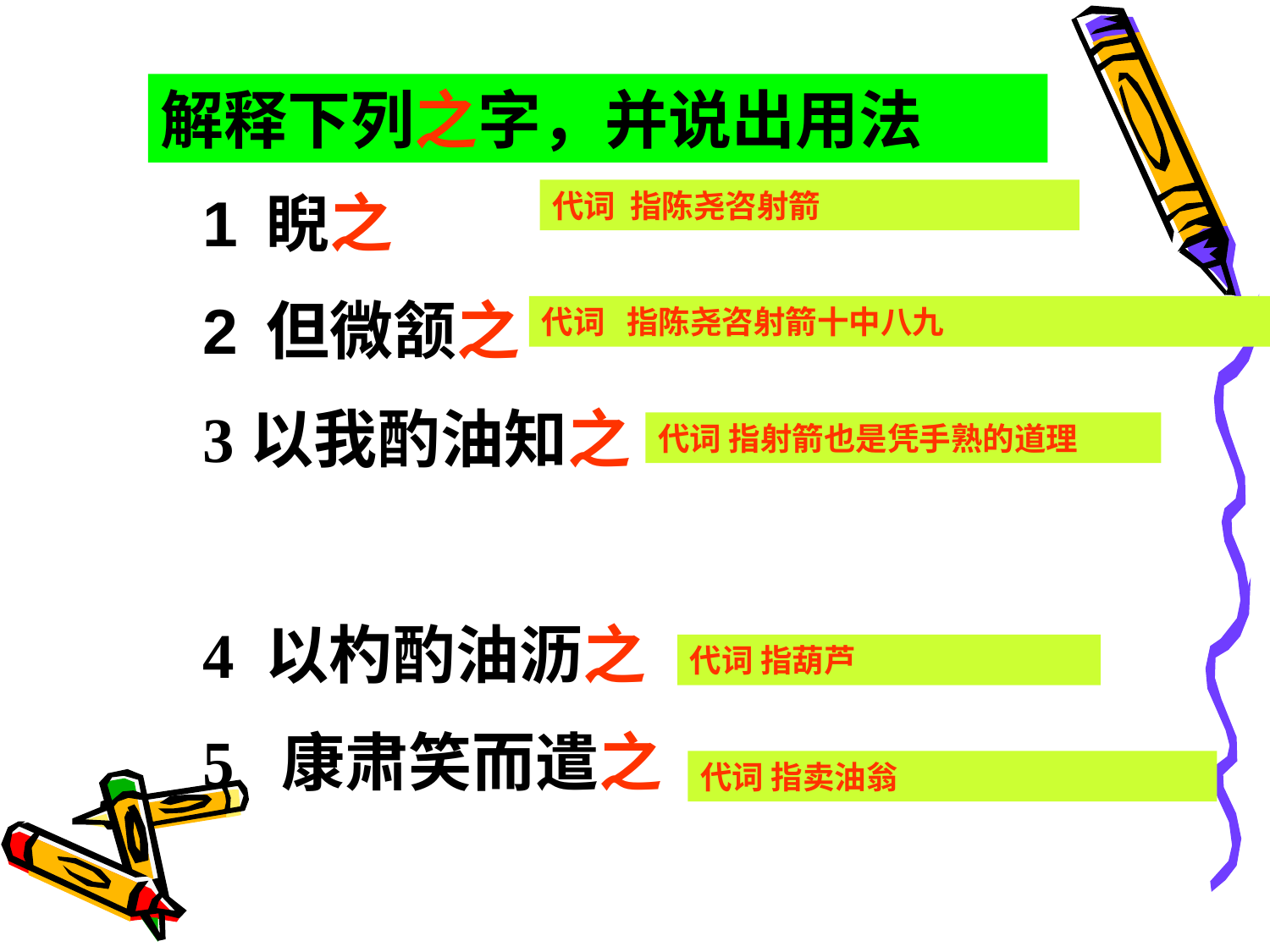

#
解释下列之字，并说出用法
睨之
但微颔之
3以我酌油知之

4 以杓酌油沥之
5  康肃笑而遣之

代词  指陈尧咨射箭
代词   指陈尧咨射箭十中八九
代词 指射箭也是凭手熟的道理
代词 指葫芦
代词 指卖油翁